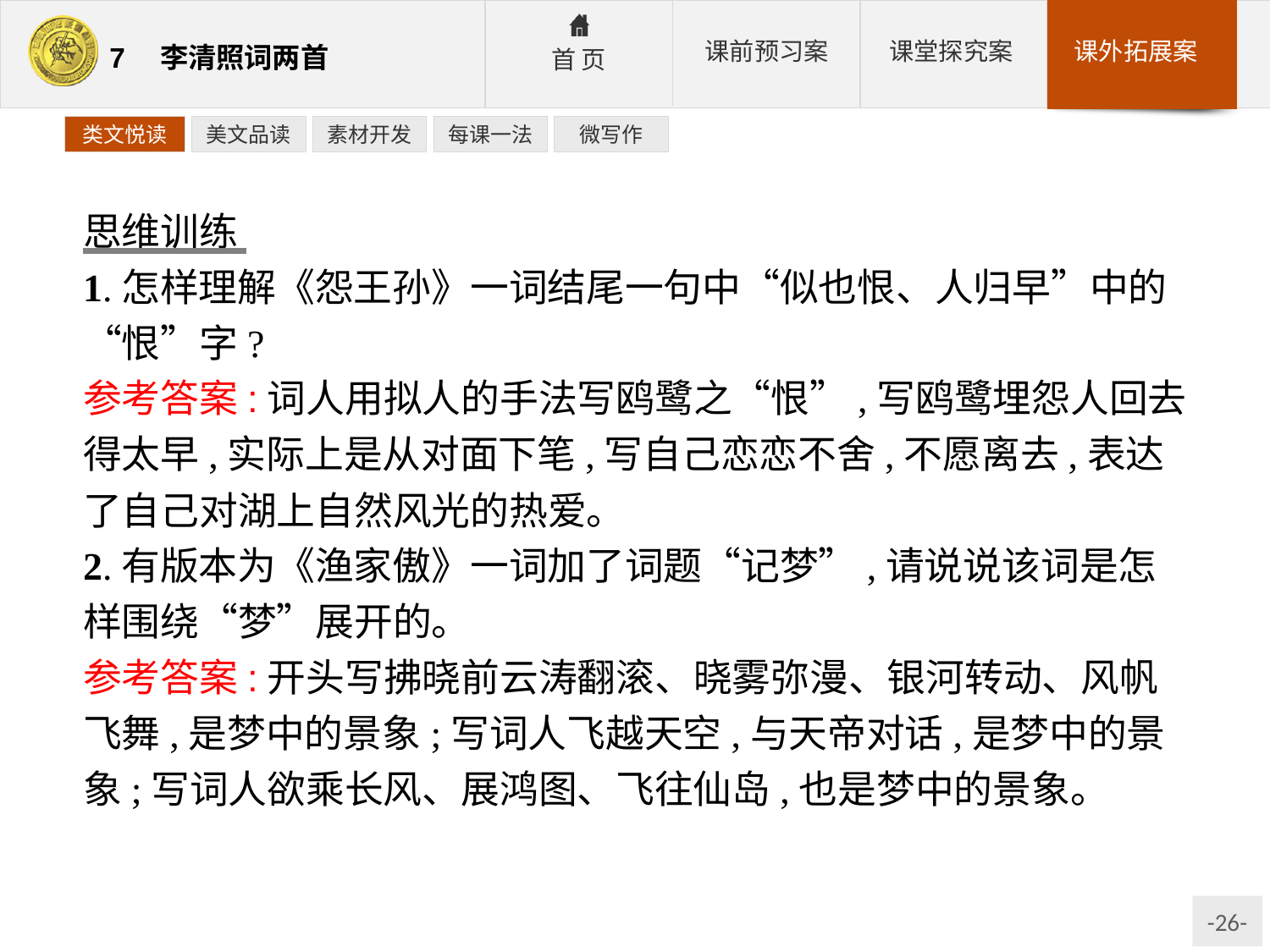

类文悦读
美文品读
素材开发
每课一法
微写作
思维训练
1.怎样理解《怨王孙》一词结尾一句中“似也恨、人归早”中的“恨”字?
参考答案:词人用拟人的手法写鸥鹭之“恨”,写鸥鹭埋怨人回去得太早,实际上是从对面下笔,写自己恋恋不舍,不愿离去,表达了自己对湖上自然风光的热爱。
2.有版本为《渔家傲》一词加了词题“记梦”,请说说该词是怎样围绕“梦”展开的。
参考答案:开头写拂晓前云涛翻滚、晓雾弥漫、银河转动、风帆飞舞,是梦中的景象;写词人飞越天空,与天帝对话,是梦中的景象;写词人欲乘长风、展鸿图、飞往仙岛,也是梦中的景象。